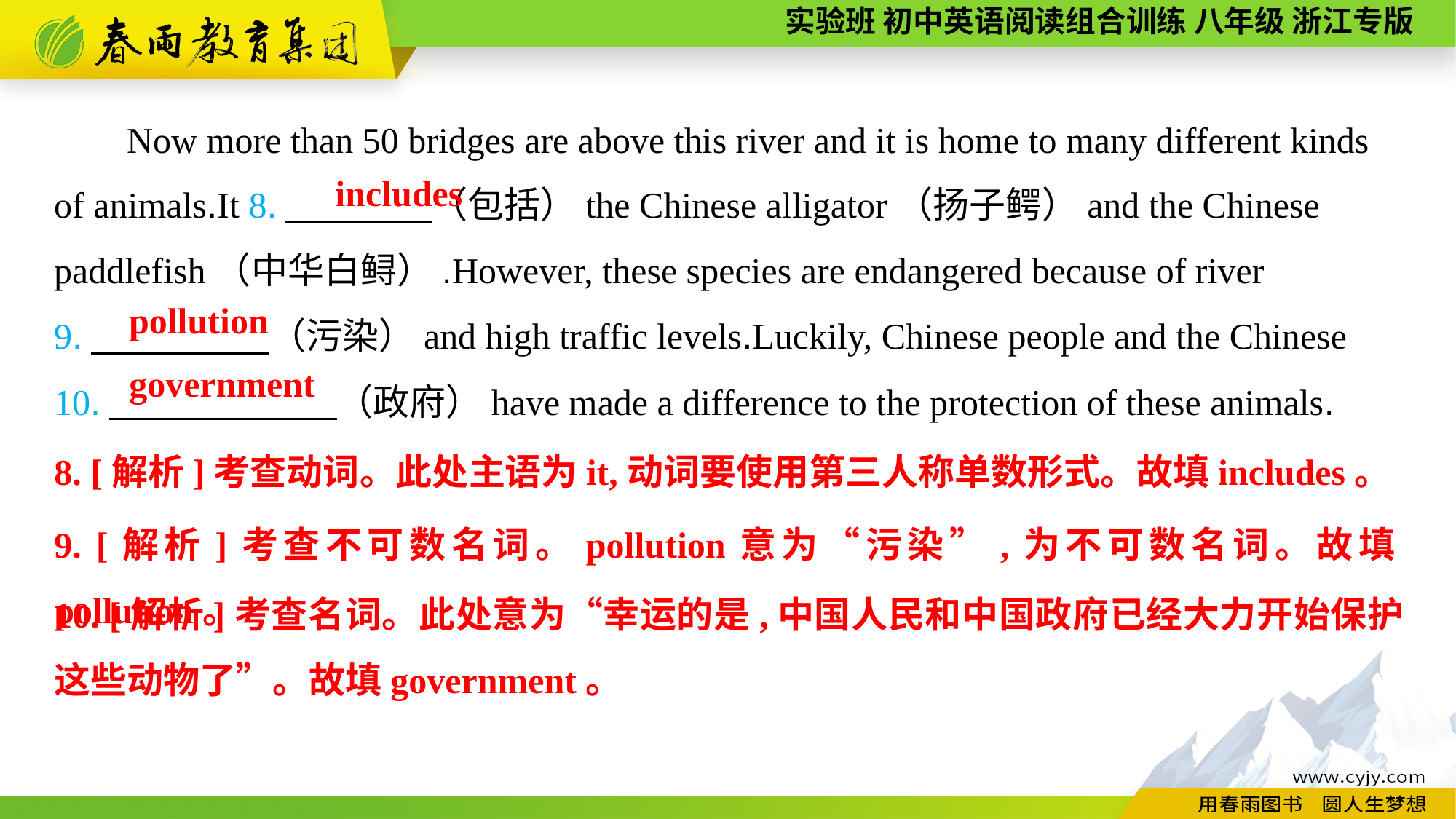

Now more than 50 bridges are above this river and it is home to many different kinds of animals.It 8.　　　　（包括）the Chinese alligator（扬子鳄）and the Chinese paddlefish（中华白鲟）.However, these species are endangered because of river
9.　　　    　（污染）and high traffic levels.Luckily, Chinese people and the Chinese
10.　　    　      　（政府）have made a difference to the protection of these animals.
includes
pollution
government
8. [解析]考查动词。此处主语为it,动词要使用第三人称单数形式。故填includes。
9. [解析]考查不可数名词。pollution意为“污染”,为不可数名词。故填pollution。
10. [解析]考查名词。此处意为“幸运的是,中国人民和中国政府已经大力开始保护这些动物了”。故填government。